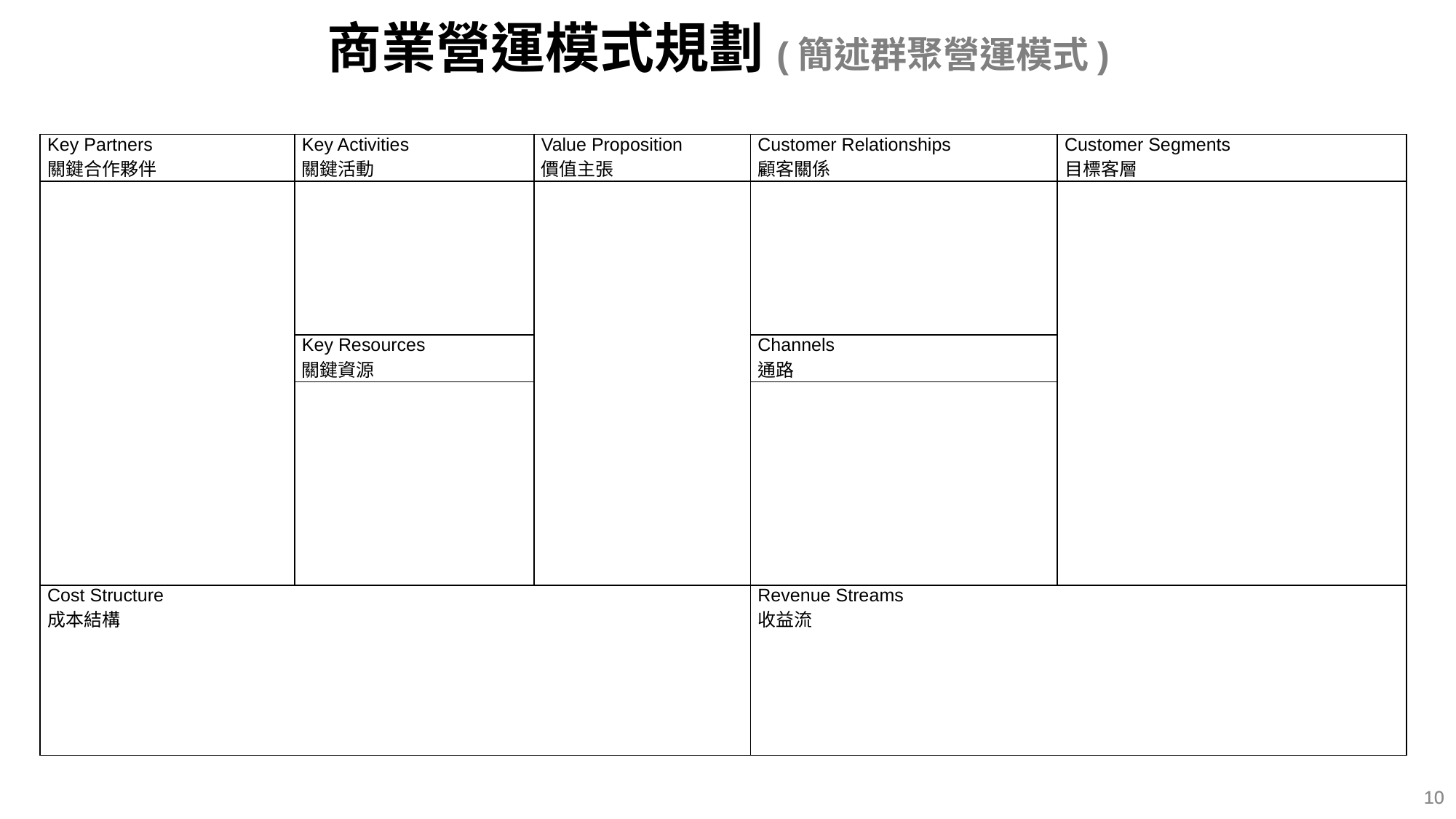

商業營運模式規劃(簡述群聚營運模式)
| Key Partners 關鍵合作夥伴 | Key Activities 關鍵活動 | Value Proposition 價值主張 | Customer Relationships 顧客關係 | Customer Segments 目標客層 |
| --- | --- | --- | --- | --- |
|  |  |  |  |  |
|  | Key Resources 關鍵資源 |  | Channels 通路 |  |
|  |  |  |  |  |
| Cost Structure 成本結構 |  |  | Revenue Streams 收益流 |  |
10